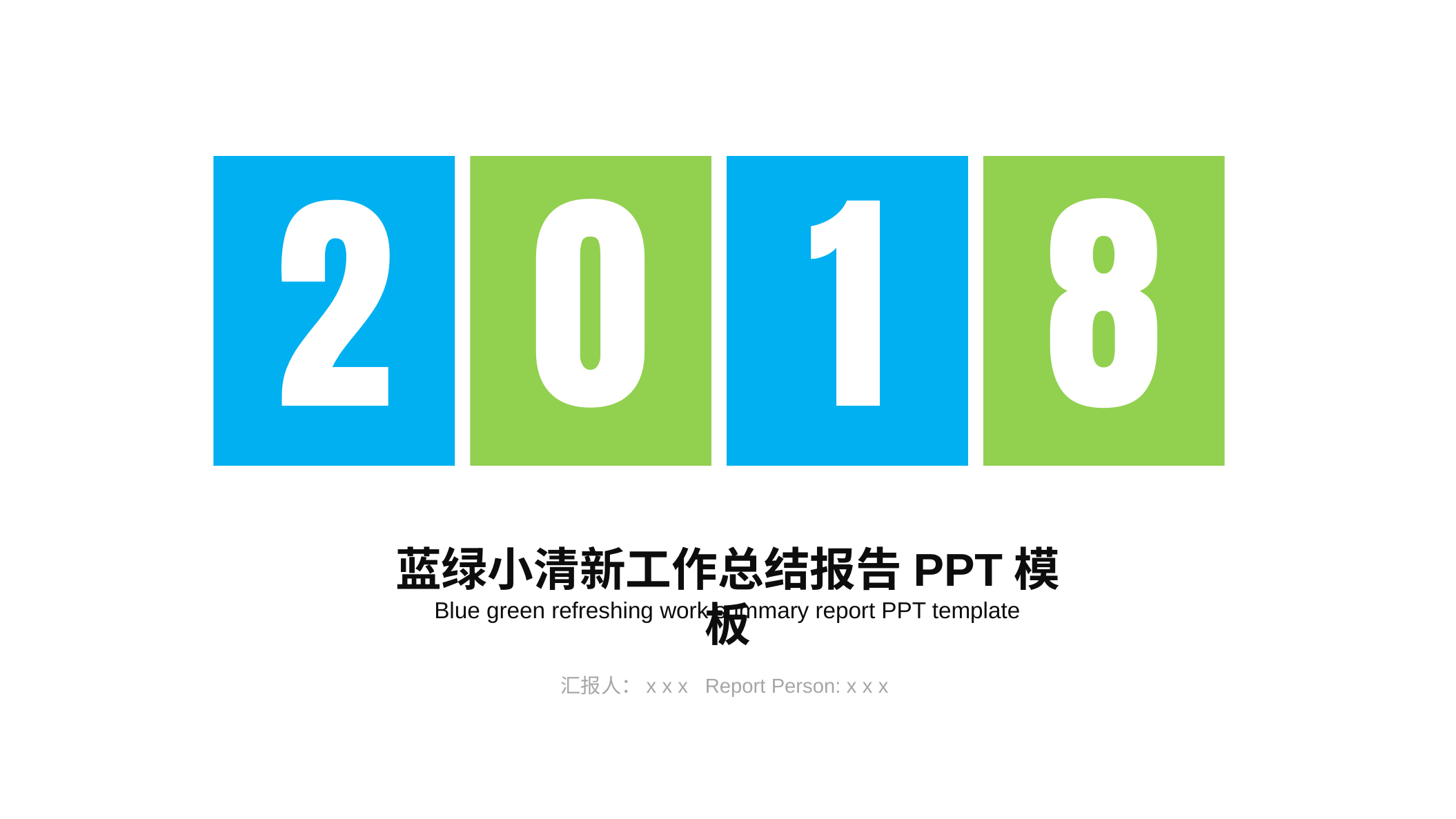

2
0
1
8
蓝绿小清新工作总结报告PPT模板
Blue green refreshing work summary report PPT template
汇报人：x x x   Report Person: x x x